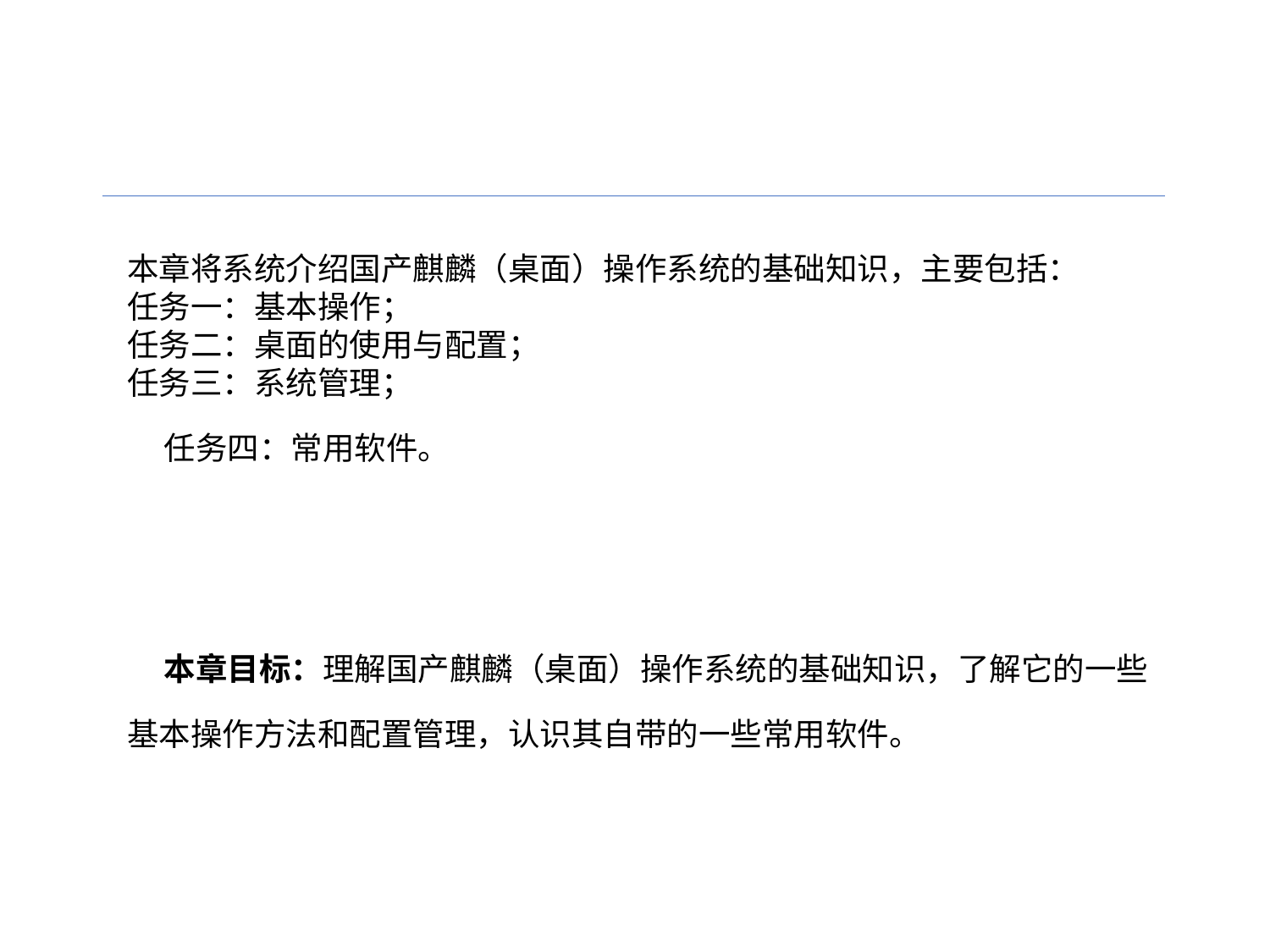

本章将系统介绍国产麒麟（桌面）操作系统的基础知识，主要包括：任务一：基本操作；任务二：桌面的使用与配置；任务三：系统管理；任务四：常用软件。
本章目标：理解国产麒麟（桌面）操作系统的基础知识，了解它的一些基本操作方法和配置管理，认识其自带的一些常用软件。